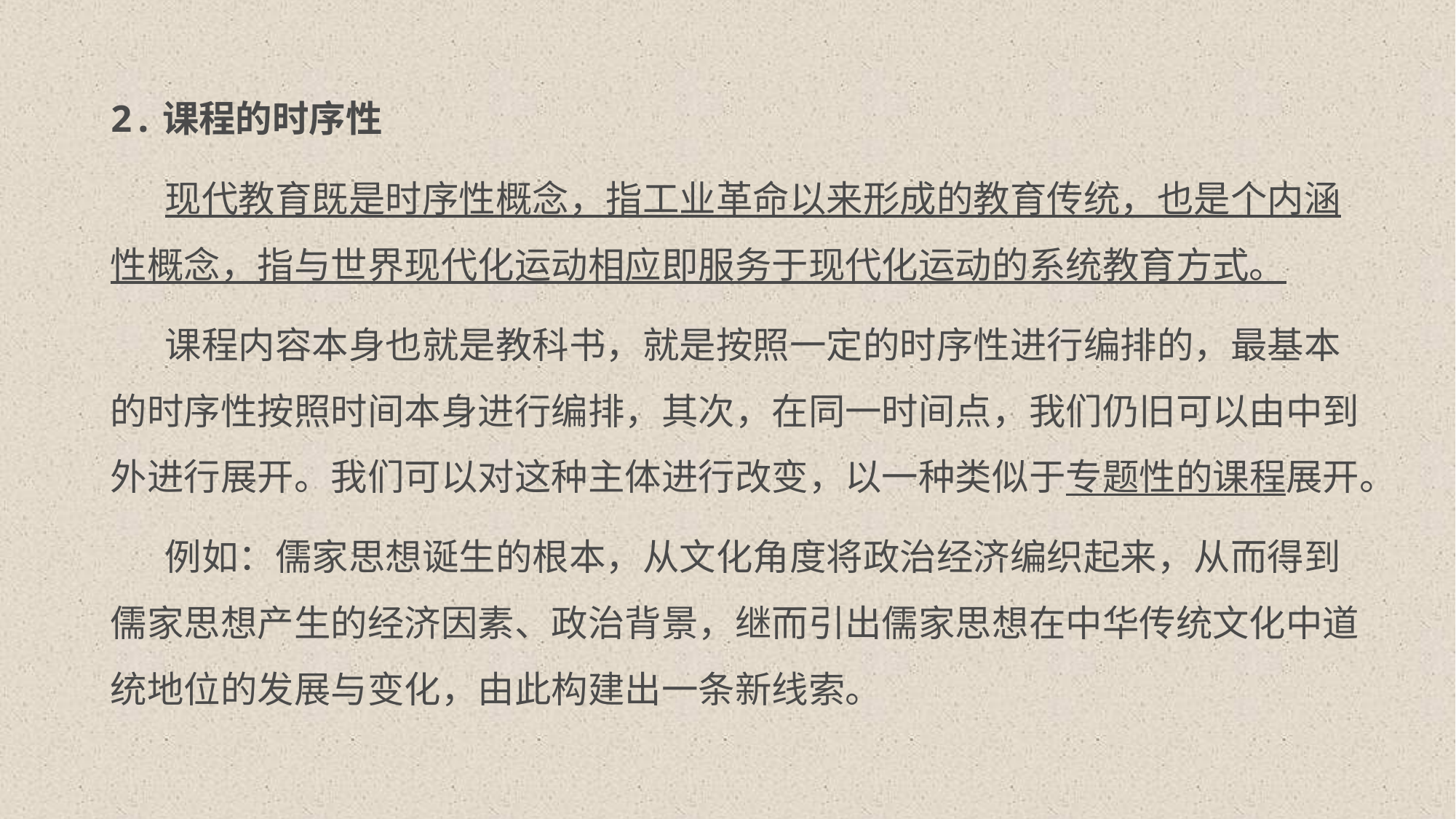

2.课程的时序性
现代教育既是时序性概念，指工业革命以来形成的教育传统，也是个内涵性概念，指与世界现代化运动相应即服务于现代化运动的系统教育方式。
课程内容本身也就是教科书，就是按照一定的时序性进行编排的，最基本的时序性按照时间本身进行编排，其次，在同一时间点，我们仍旧可以由中到外进行展开。我们可以对这种主体进行改变，以一种类似于专题性的课程展开。
例如：儒家思想诞生的根本，从文化角度将政治经济编织起来，从而得到儒家思想产生的经济因素、政治背景，继而引出儒家思想在中华传统文化中道统地位的发展与变化，由此构建出一条新线索。